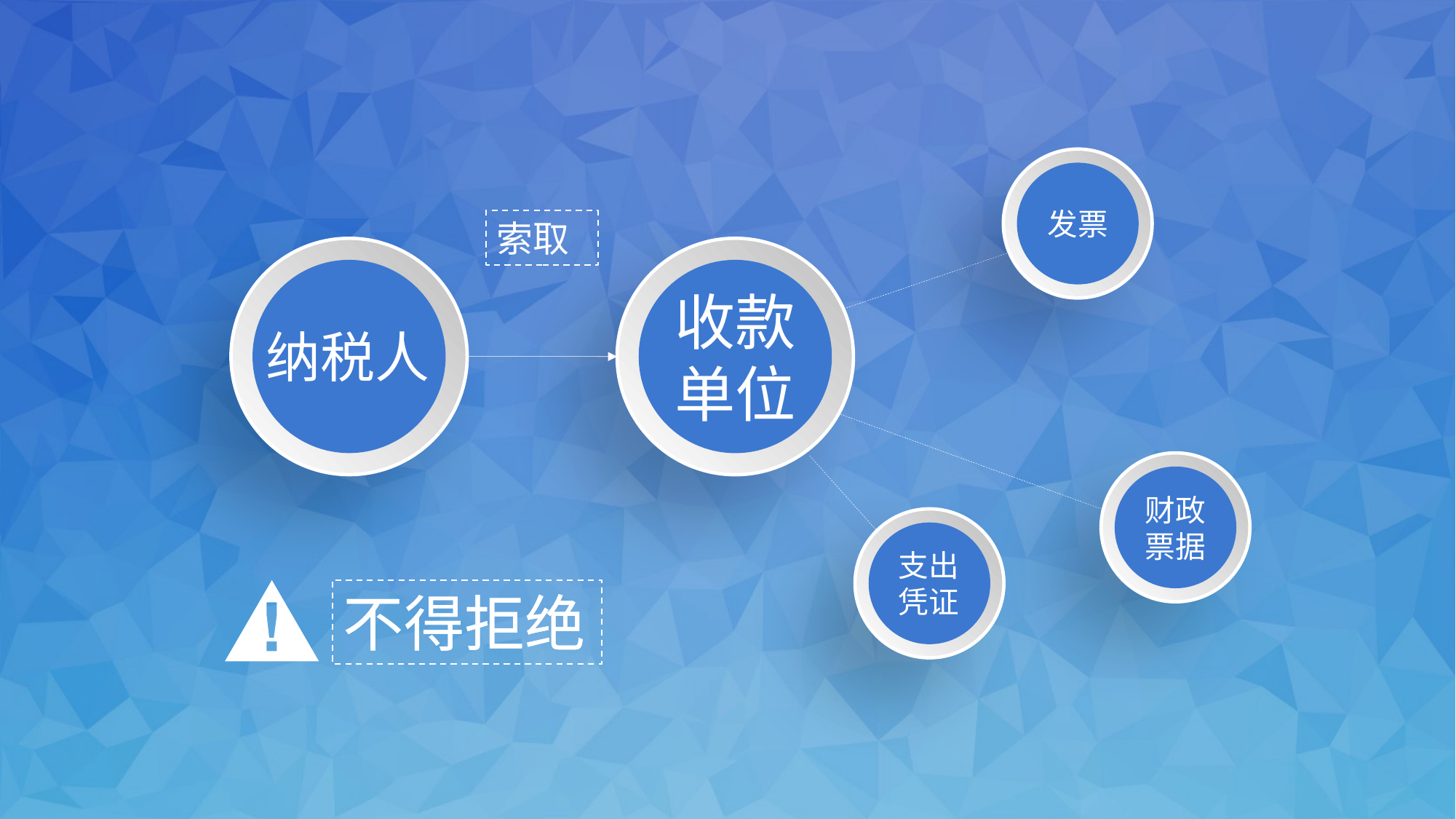

发票

纳税人
索取

收款单位

财政票据

支出凭证

不得拒绝
不得拒绝